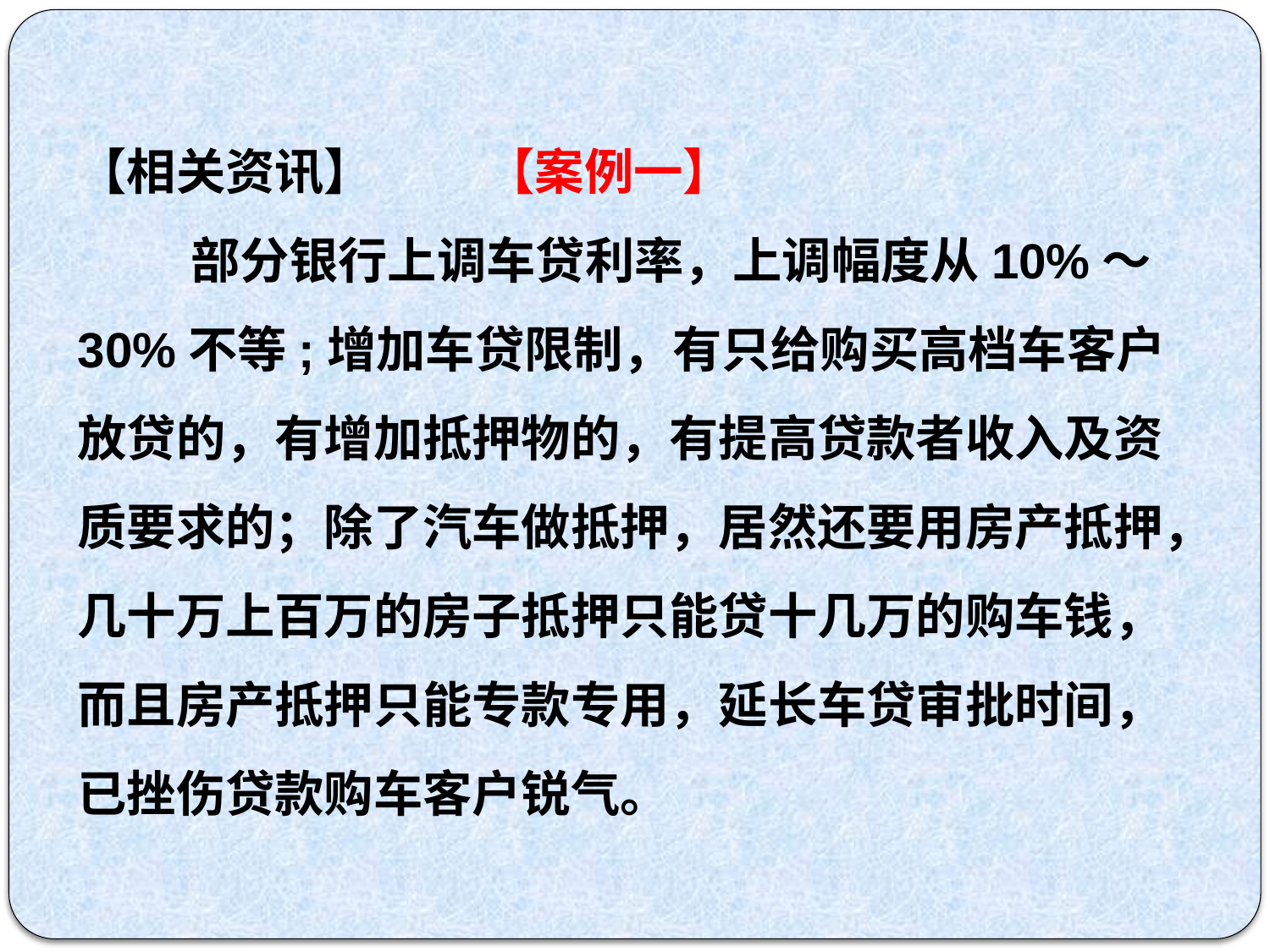

【相关资讯】          【案例一】
         部分银行上调车贷利率，上调幅度从10%〜30%不等;增加车贷限制，有只给购买高档车客户放贷的，有增加抵押物的，有提高贷款者收入及资质要求的；除了汽车做抵押，居然还要用房产抵押，几十万上百万的房子抵押只能贷十几万的购车钱，而且房产抵押只能专款专用，延长车贷审批时间，已挫伤贷款购车客户锐气。